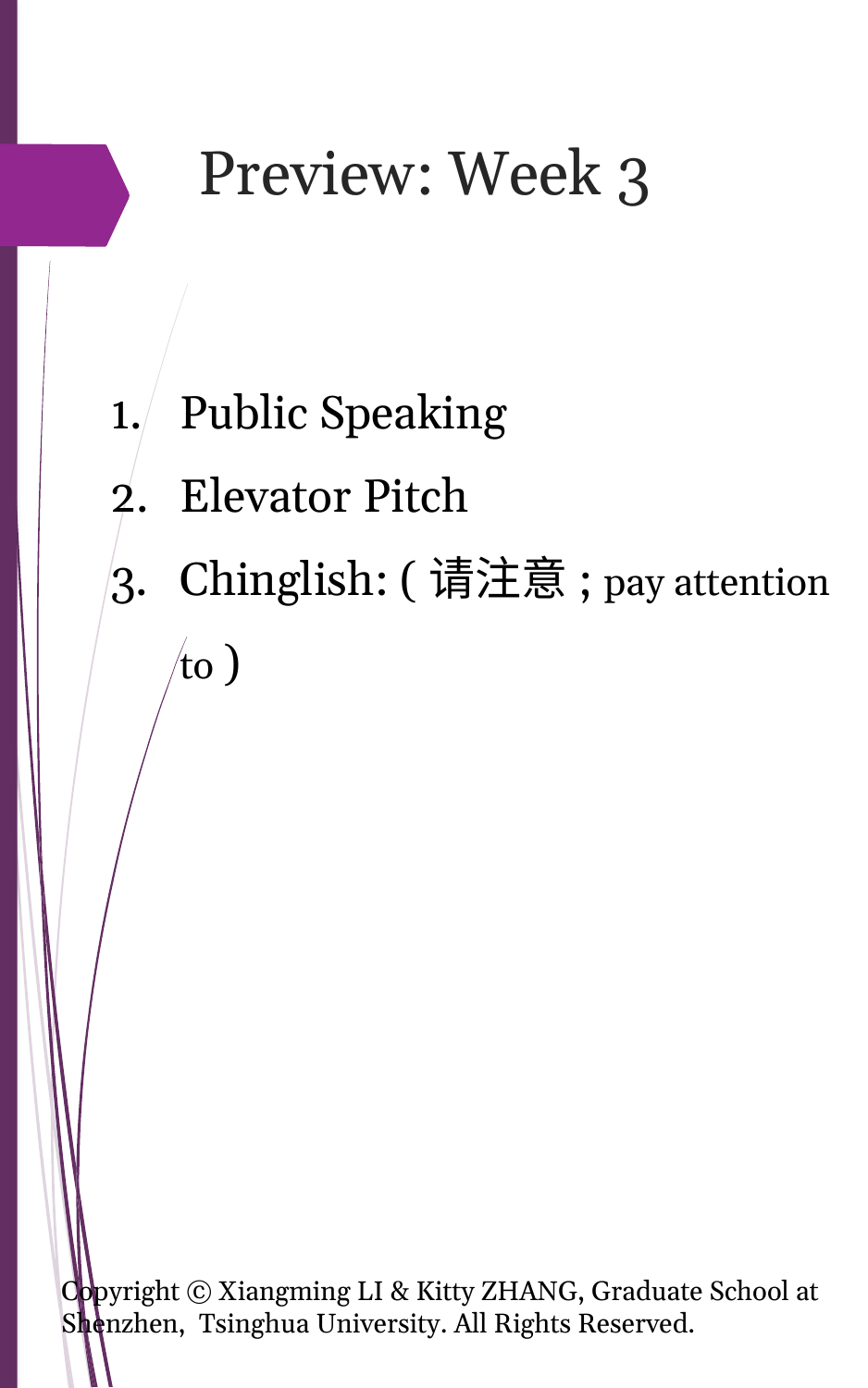

# Preview: Week 3
Public Speaking
Elevator Pitch
Chinglish: (请注意; pay attention to )

Copyright © Xiangming LI & Kitty ZHANG, Graduate School at Shenzhen,  Tsinghua University. All Rights Reserved.